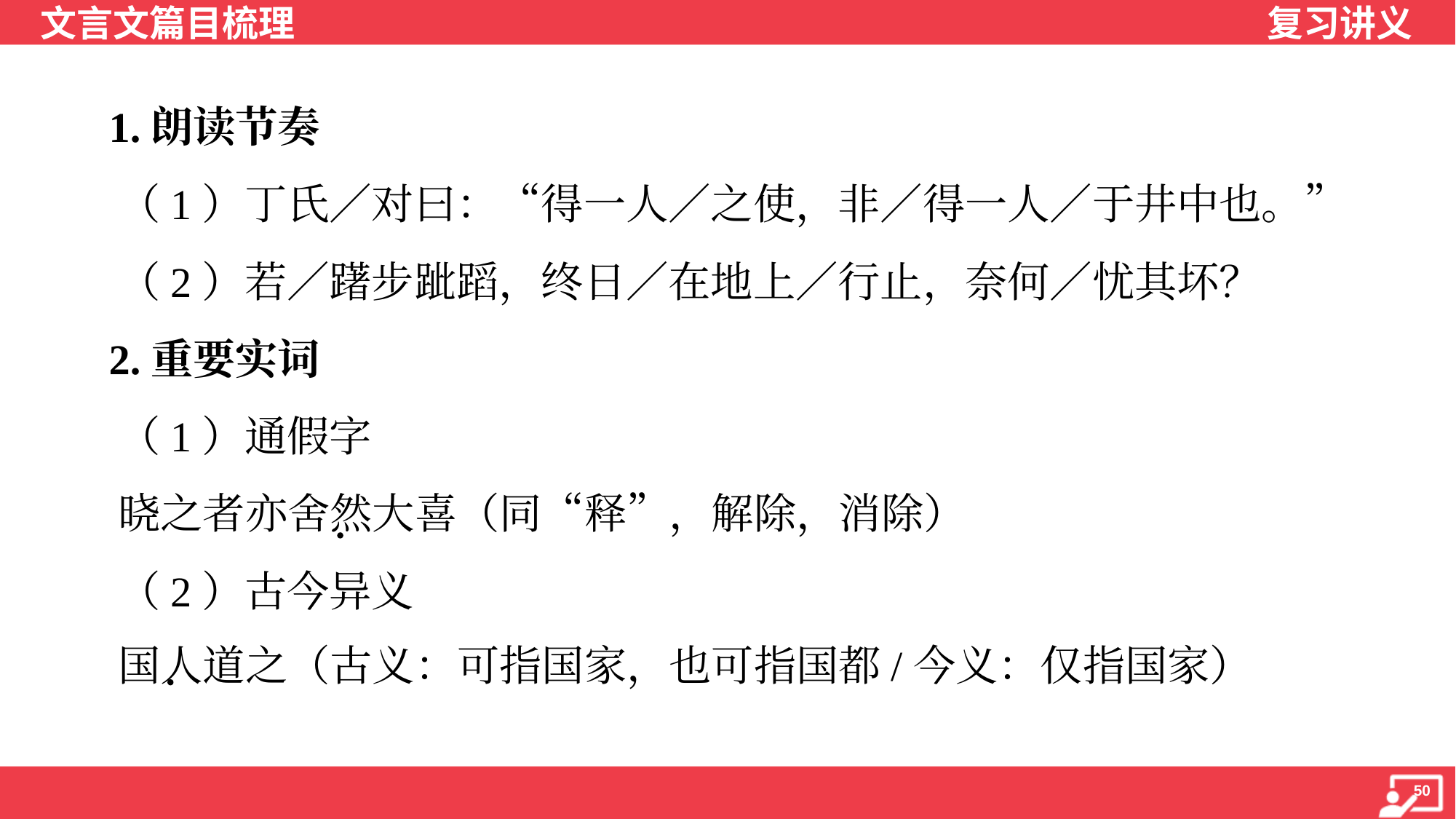

1.朗读节奏
    （1）丁氏／对曰：“得一人／之使，非／得一人／于井中也。”
    （2）若／躇步跐蹈，终日／在地上／行止，奈何／忧其坏？
    2.重要实词
    （1）通假字
    晓之者亦舍然大喜（同“释”，解除，消除）
    （2）古今异义
    国人道之（古义：可指国家，也可指国都/今义：仅指国家）